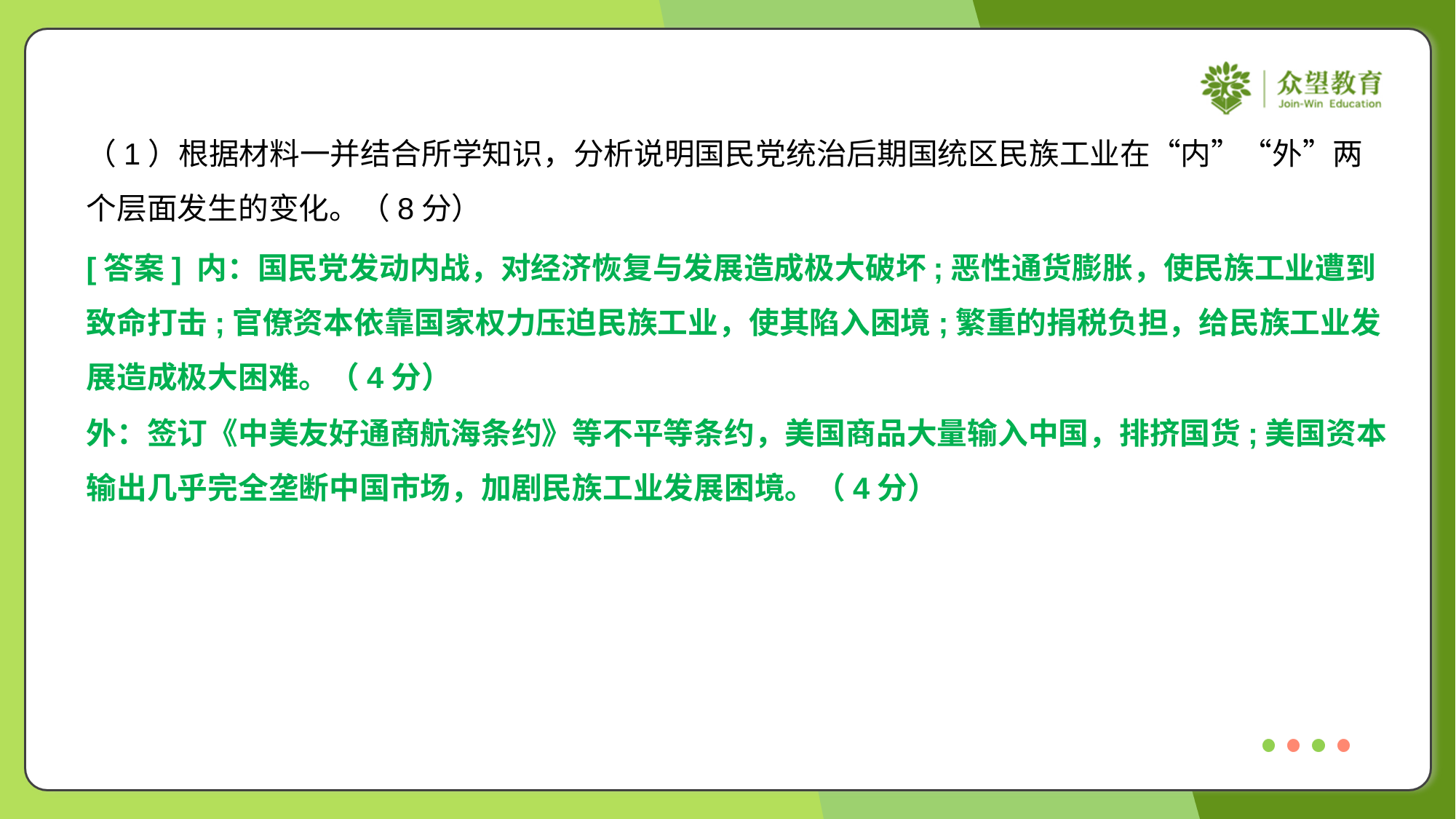

（1）根据材料一并结合所学知识，分析说明国民党统治后期国统区民族工业在“内”“外”两
个层面发生的变化。（8分）
[答案] 内：国民党发动内战，对经济恢复与发展造成极大破坏;恶性通货膨胀，使民族工业遭到
致命打击;官僚资本依靠国家权力压迫民族工业，使其陷入困境;繁重的捐税负担，给民族工业发
展造成极大困难。（4分）
外：签订《中美友好通商航海条约》等不平等条约，美国商品大量输入中国，排挤国货;美国资本
输出几乎完全垄断中国市场，加剧民族工业发展困境。（4分）